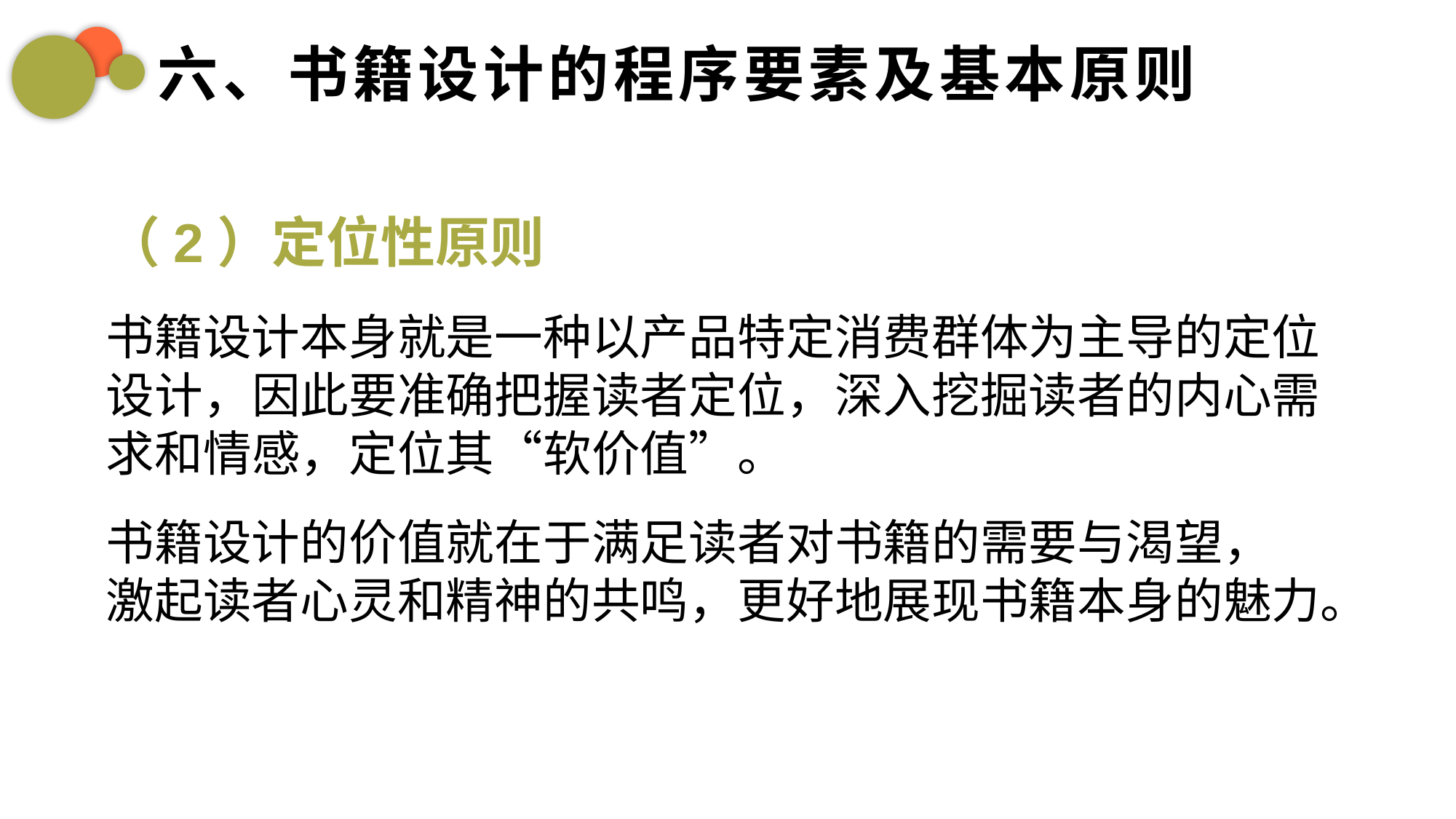

六、书籍设计的程序要素及基本原则
（2）定位性原则
书籍设计本身就是一种以产品特定消费群体为主导的定位设计，因此要准确把握读者定位，深入挖掘读者的内心需求和情感，定位其“软价值”。
书籍设计的价值就在于满足读者对书籍的需要与渴望，
激起读者心灵和精神的共鸣，更好地展现书籍本身的魅力。